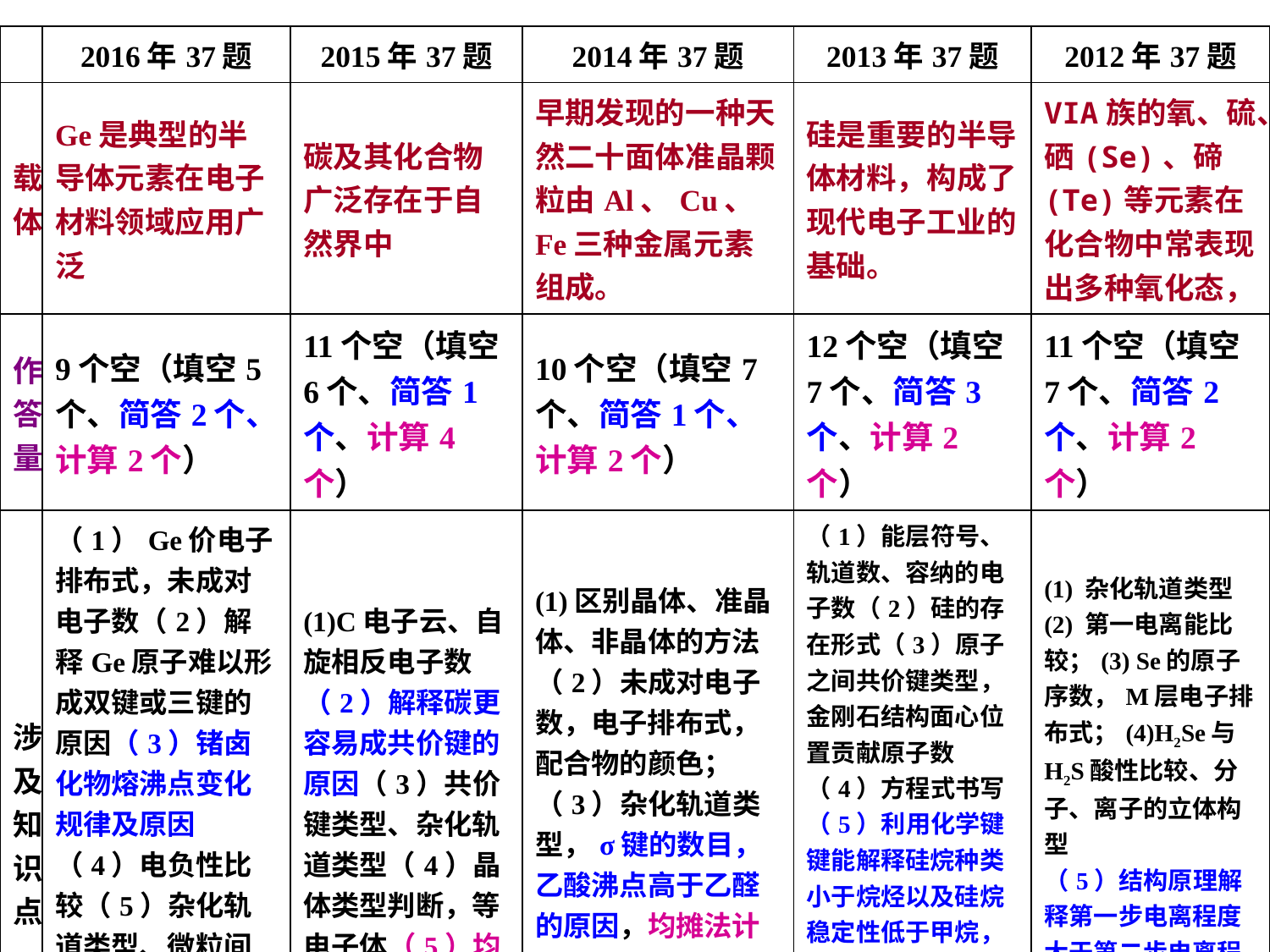

|  | 2016年37题 | 2015年37题 | 2014年37题 | 2013年37题 | 2012年37题 |
| --- | --- | --- | --- | --- | --- |
| 载体 | Ge是典型的半导体元素在电子材料领域应用广泛 | 碳及其化合物广泛存在于自然界中 | 早期发现的一种天然二十面体准晶颗粒由Al、Cu、Fe三种金属元素组成。 | 硅是重要的半导体材料，构成了现代电子工业的基础。 | VIA族的氧、硫、硒(Se)、碲(Te)等元素在化合物中常表现出多种氧化态， |
| 作答量 | 9个空（填空5个、简答2个、计算2个） | 11个空（填空6个、简答1个、计算4个） | 10个空（填空7个、简答1个、计算2个） | 12个空（填空7个、简答3个、计算2个） | 11个空（填空7个、简答2个、计算2个） |
| 涉及知识点 | （1）Ge价电子排布式，未成对电子数（2）解释Ge原子难以形成双键或三键的原因（3）锗卤化物熔沸点变化规律及原因（4）电负性比较（5）杂化轨道类型、微粒间作用力（6）原子坐标参数，已知晶胞参数算密度 | (1)C电子云、自旋相反电子数（2）解释碳更容易成共价键的原因（3）共价键类型、杂化轨道类型（4）晶体类型判断，等电子体（5）均摊法计算，金刚石结构 | (1)区别晶体、准晶体、非晶体的方法（2）未成对电子数，电子排布式，配合物的颜色；（3）杂化轨道类型，σ键的数目，乙酸沸点高于乙醛的原因，均摊法计算晶胞中原子个数（4）配位数、计算密度 | （1）能层符号、轨道数、容纳的电子数（2）硅的存在形式（3）原子之间共价键类型，金刚石结构面心位置贡献原子数（4）方程式书写（5）利用化学键键能解释硅烷种类小于烷烃以及硅烷稳定性低于甲烷，易形成氧化物（6）Si原子杂化方式、均摊法计算原子个数比及化学式 | (1) 杂化轨道类型(2) 第一电离能比较；(3) Se的原子序数，M层电子排布式；(4)H2Se与H2S酸性比较、分子、离子的立体构型 （5）结构原理解释第一步电离程度大于第二步电离程度、酸性强弱（6）晶胞密度及离子之间距离计算 |